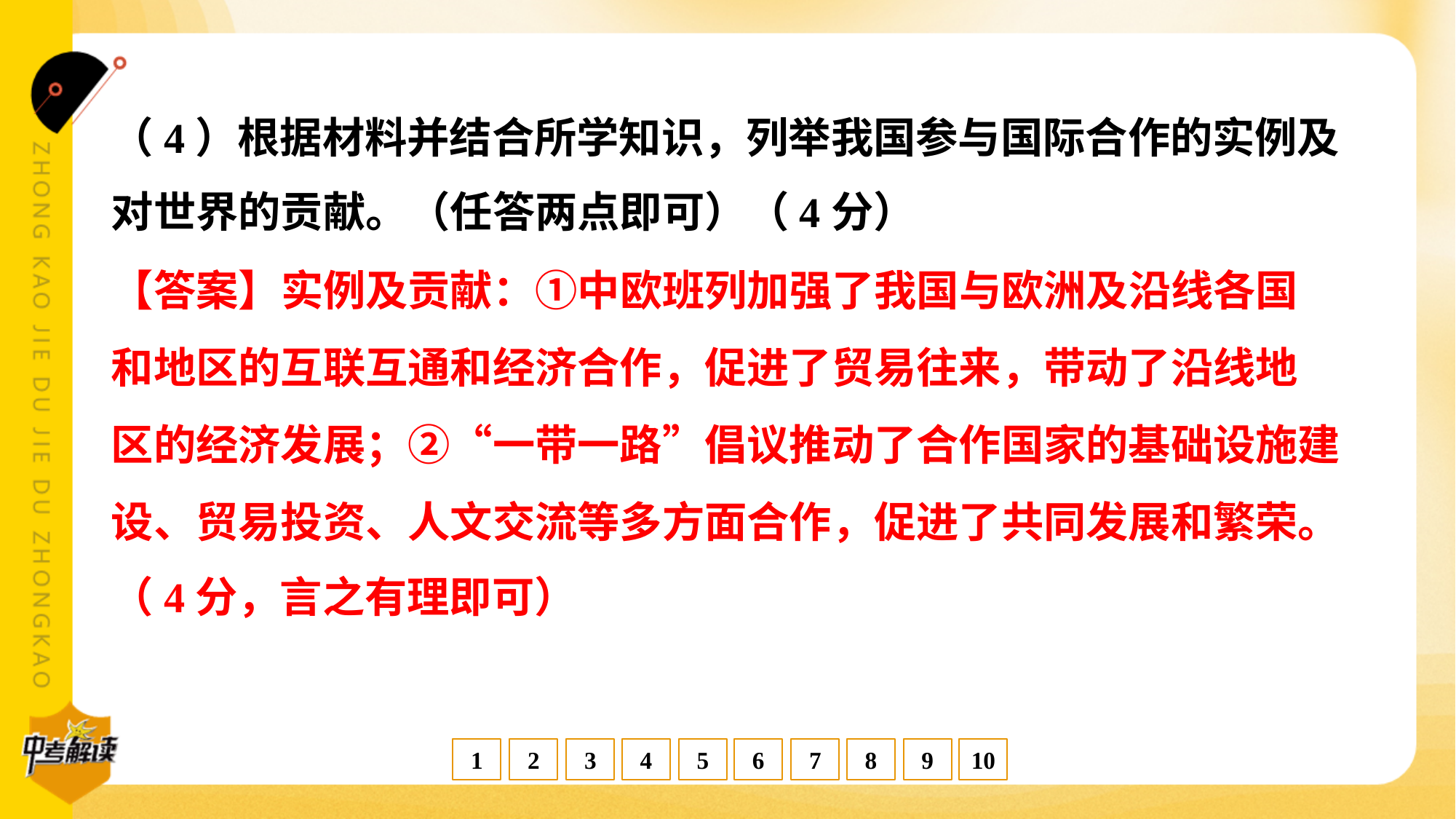

（4）根据材料并结合所学知识，列举我国参与国际合作的实例及
对世界的贡献。（任答两点即可）（4分）
【答案】实例及贡献：①中欧班列加强了我国与欧洲及沿线各国
和地区的互联互通和经济合作，促进了贸易往来，带动了沿线地
区的经济发展；②“一带一路”倡议推动了合作国家的基础设施建
设、贸易投资、人文交流等多方面合作，促进了共同发展和繁荣。
（4分，言之有理即可）